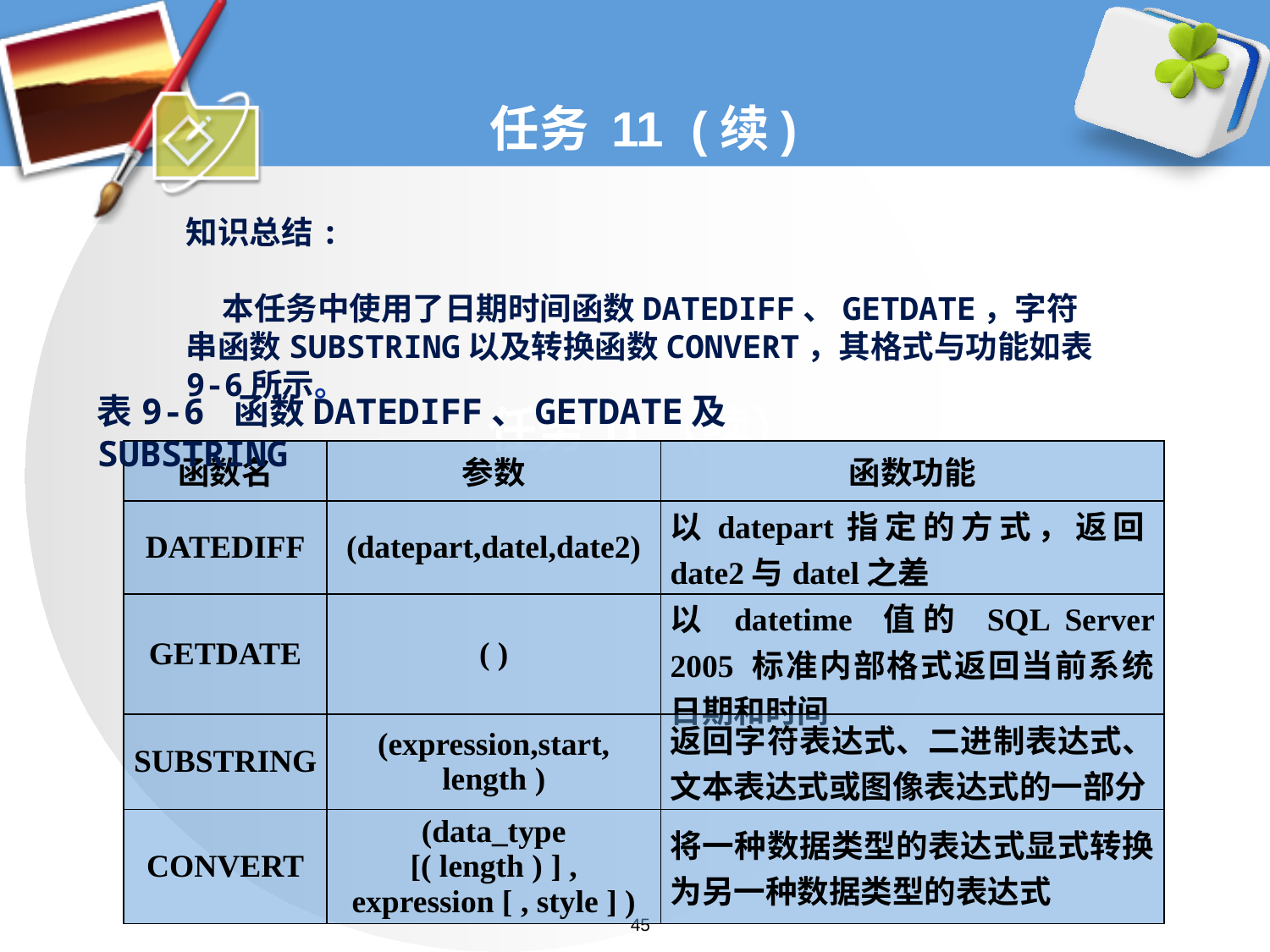

任务 11  (续)
知识总结:

    本任务中使用了日期时间函数DATEDIFF、GETDATE，字符串函数SUBSTRING以及转换函数CONVERT，其格式与功能如表9-6所示。
表9-6 函数DATEDIFF、GETDATE及SUBSTRING
# 任务11（续）
| 函数名 | 参数 | 函数功能 |
| --- | --- | --- |
| DATEDIFF | (datepart,datel,date2) | 以datepart指定的方式，返回date2与datel之差 |
| GETDATE | ( ) | 以 datetime 值的 SQL Server 2005 标准内部格式返回当前系统日期和时间 |
| SUBSTRING | (expression,start, length ) | 返回字符表达式、二进制表达式、文本表达式或图像表达式的一部分 |
| CONVERT | (data\_type [( length ) ] , expression [ , style ] ) | 将一种数据类型的表达式显式转换为另一种数据类型的表达式 |
45